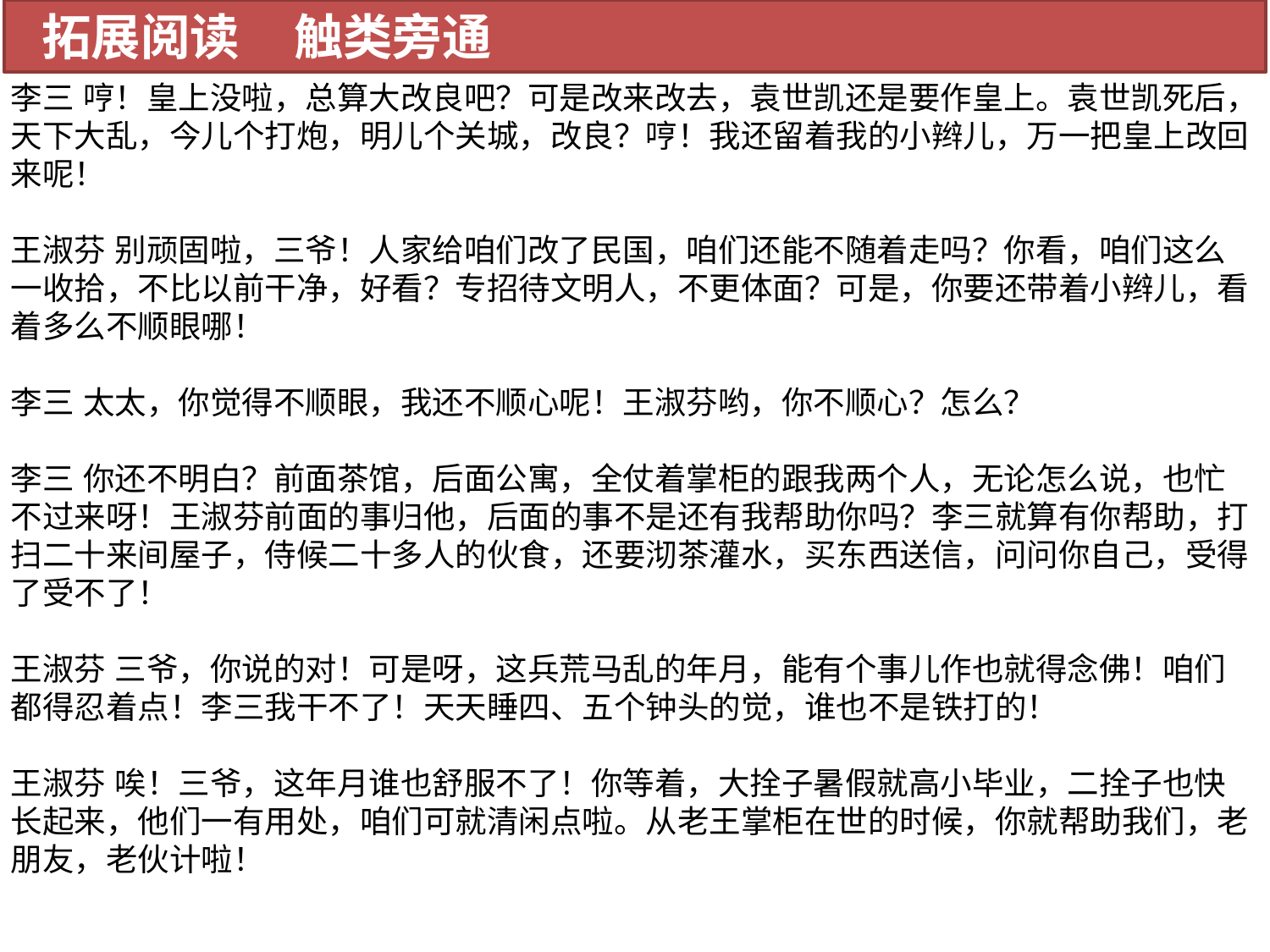

拓展阅读    触类旁通
李三 哼！皇上没啦，总算大改良吧？可是改来改去，袁世凯还是要作皇上。袁世凯死后，天下大乱，今儿个打炮，明儿个关城，改良？哼！我还留着我的小辫儿，万一把皇上改回来呢！

王淑芬 别顽固啦，三爷！人家给咱们改了民国，咱们还能不随着走吗？你看，咱们这么一收拾，不比以前干净，好看？专招待文明人，不更体面？可是，你要还带着小辫儿，看着多么不顺眼哪！

李三 太太，你觉得不顺眼，我还不顺心呢！王淑芬哟，你不顺心？怎么？

李三 你还不明白？前面茶馆，后面公寓，全仗着掌柜的跟我两个人，无论怎么说，也忙不过来呀！王淑芬前面的事归他，后面的事不是还有我帮助你吗？李三就算有你帮助，打扫二十来间屋子，侍候二十多人的伙食，还要沏茶灌水，买东西送信，问问你自己，受得了受不了！

王淑芬 三爷，你说的对！可是呀，这兵荒马乱的年月，能有个事儿作也就得念佛！咱们都得忍着点！李三我干不了！天天睡四、五个钟头的觉，谁也不是铁打的！

王淑芬 唉！三爷，这年月谁也舒服不了！你等着，大拴子暑假就高小毕业，二拴子也快长起来，他们一有用处，咱们可就清闲点啦。从老王掌柜在世的时候，你就帮助我们，老朋友，老伙计啦！